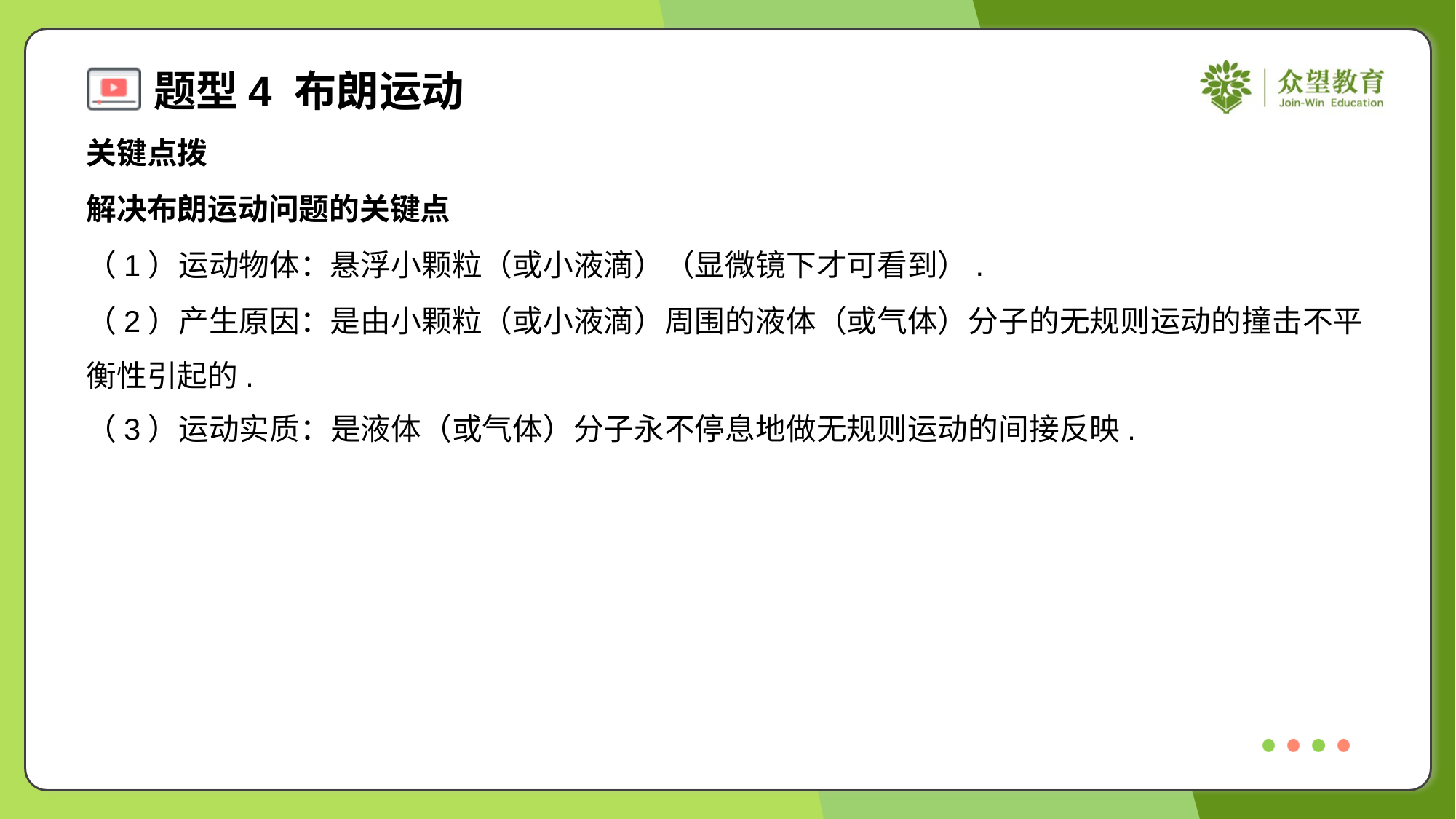

关键点拨
解决布朗运动问题的关键点
（1）运动物体：悬浮小颗粒（或小液滴）（显微镜下才可看到）.
（2）产生原因：是由小颗粒（或小液滴）周围的液体（或气体）分子的无规则运动的撞击不平
衡性引起的.
（3）运动实质：是液体（或气体）分子永不停息地做无规则运动的间接反映.